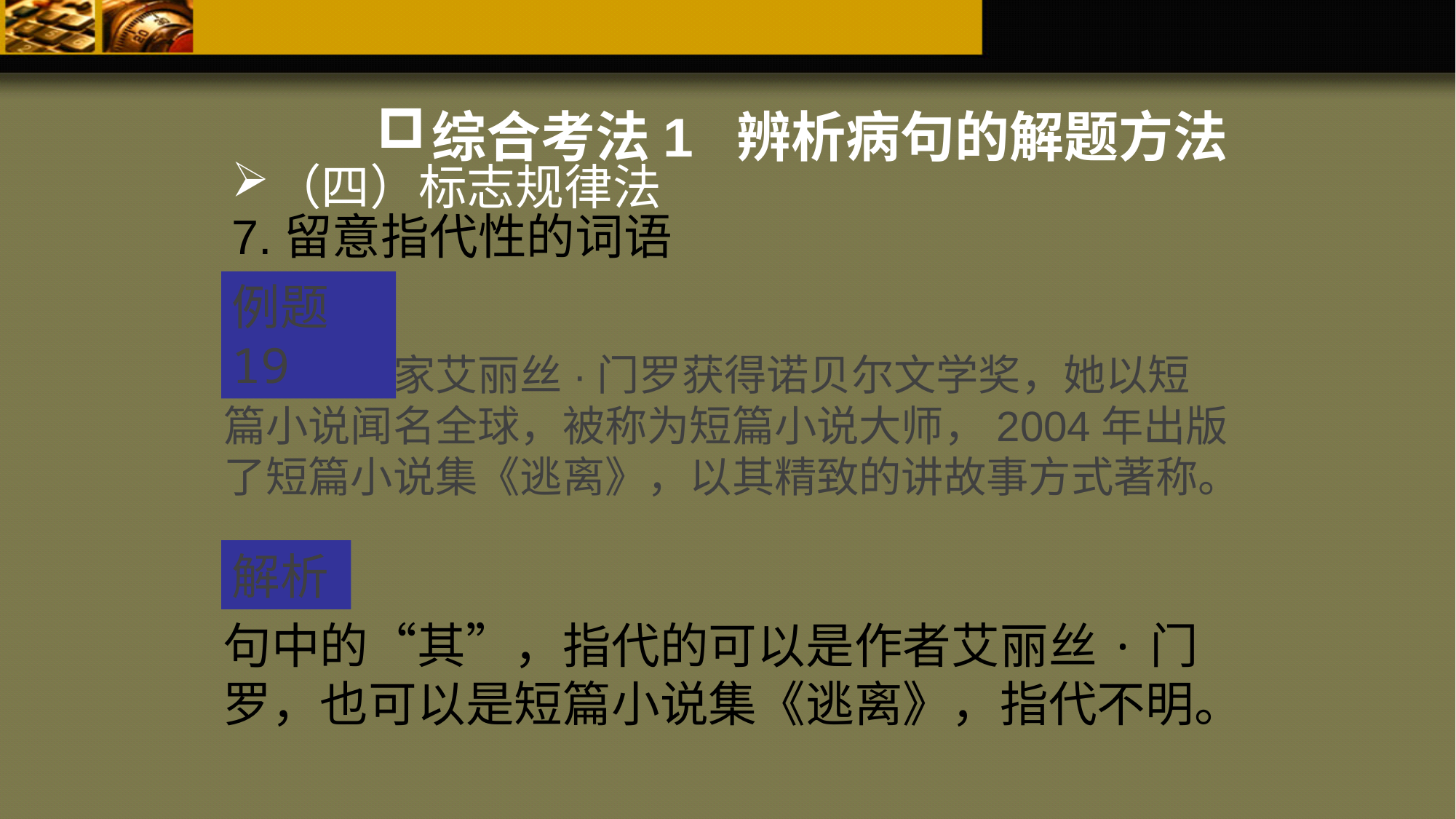

综合考法1  辨析病句的解题方法
（四）标志规律法
7.留意指代性的词语
例题19
加拿大作家艾丽丝·门罗获得诺贝尔文学奖，她以短篇小说闻名全球，被称为短篇小说大师，2004年出版了短篇小说集《逃离》，以其精致的讲故事方式著称。
解析
句中的“其”，指代的可以是作者艾丽丝·门罗，也可以是短篇小说集《逃离》，指代不明。